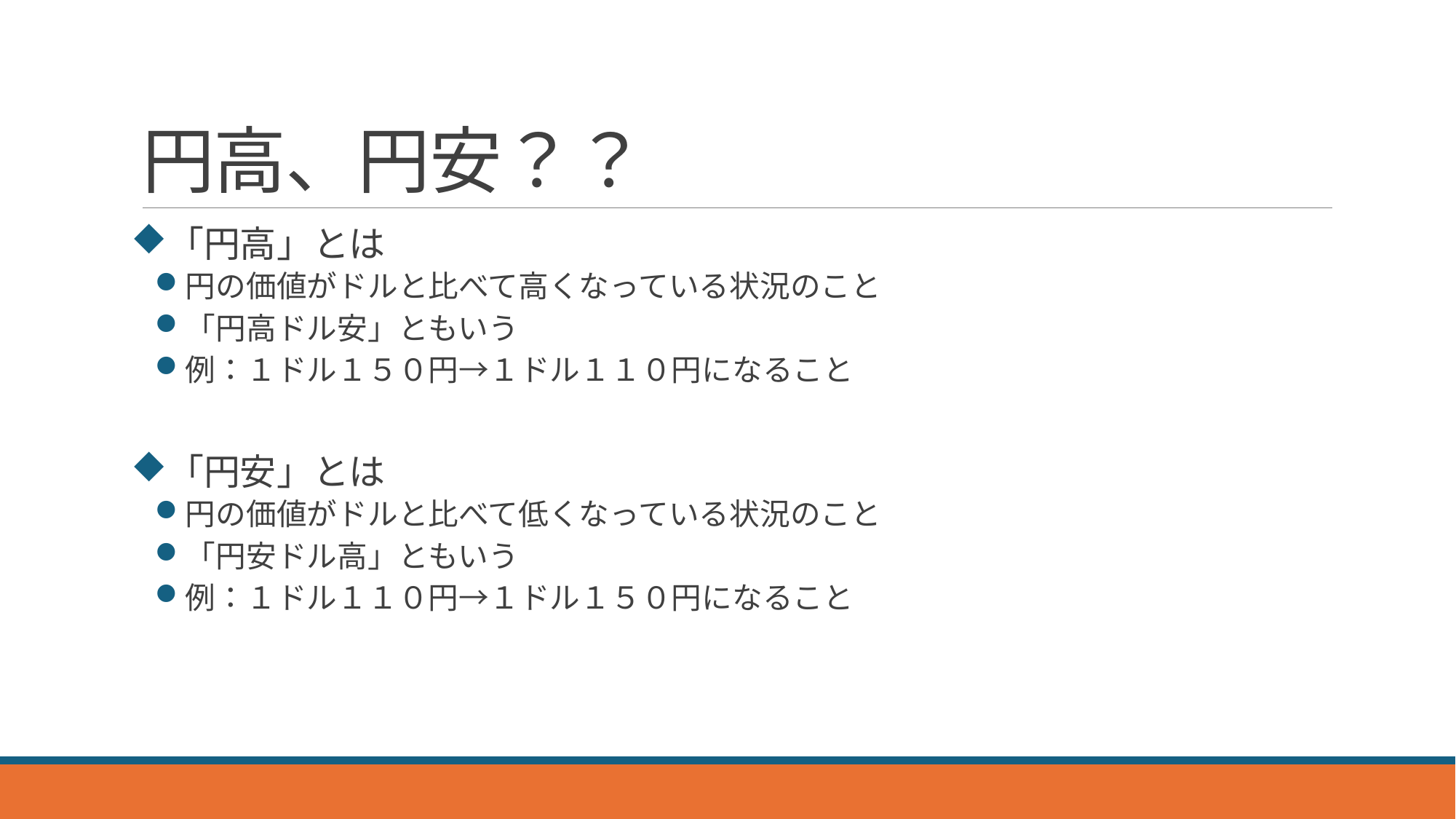

# 円高、円安？？
「円高」とは
円の価値がドルと比べて高くなっている状況のこと
「円高ドル安」ともいう
例：１ドル１５０円→１ドル１１０円になること

「円安」とは
円の価値がドルと比べて低くなっている状況のこと
「円安ドル高」ともいう
例：１ドル１１０円→１ドル１５０円になること